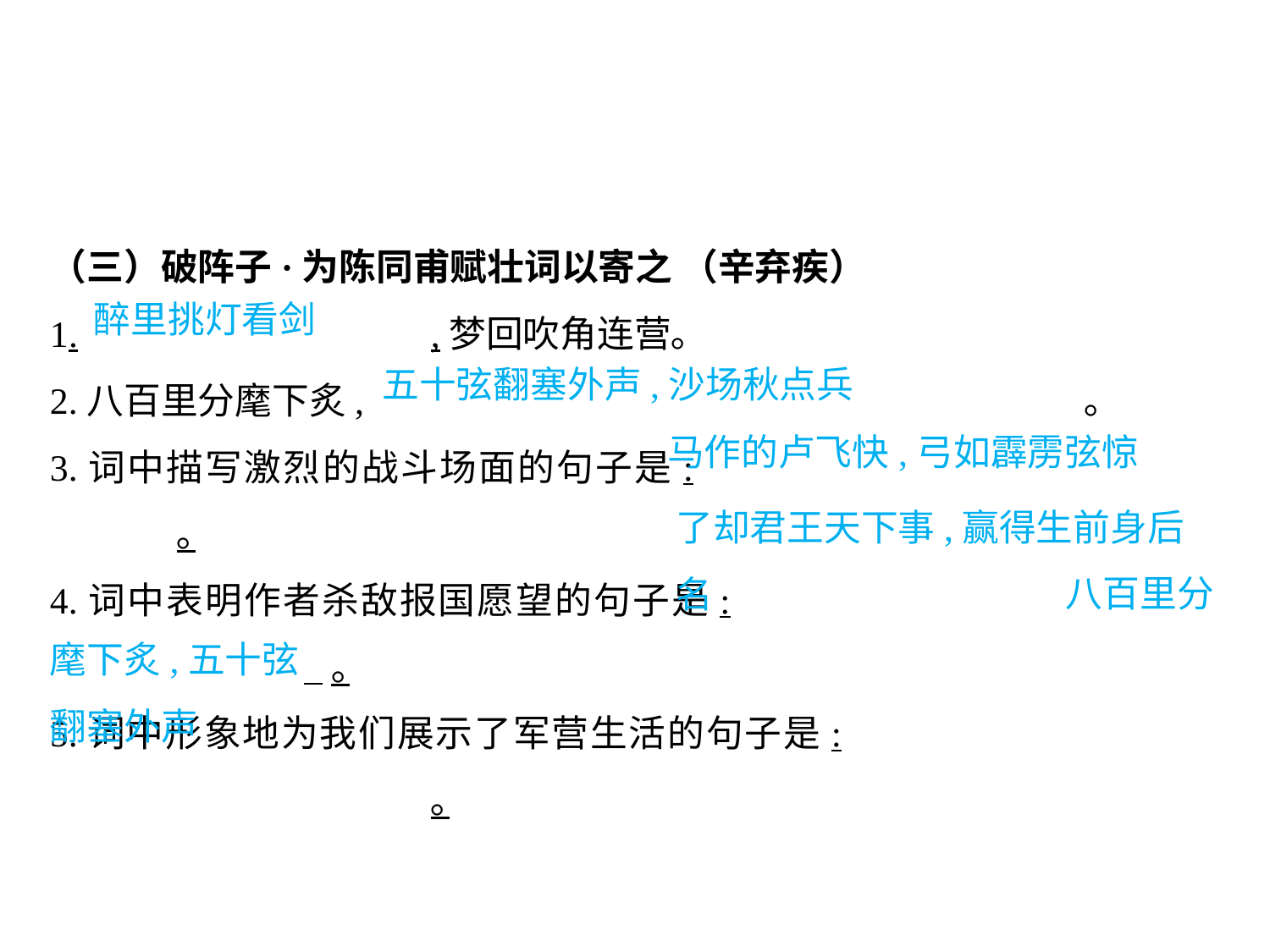

（三）破阵子·为陈同甫赋壮词以寄之 （辛弃疾）
1.			,梦回吹角连营｡
2.八百里分麾下炙,						 ｡
3.词中描写激烈的战斗场面的句子是:						｡
4.词中表明作者杀敌报国愿望的句子是:						  ｡
5.词中形象地为我们展示了军营生活的句子是:							｡
醉里挑灯看剑
五十弦翻塞外声,沙场秋点兵
马作的卢飞快,弓如霹雳弦惊
了却君王天下事,赢得生前身后名
								八百里分麾下炙,五十弦
翻塞外声